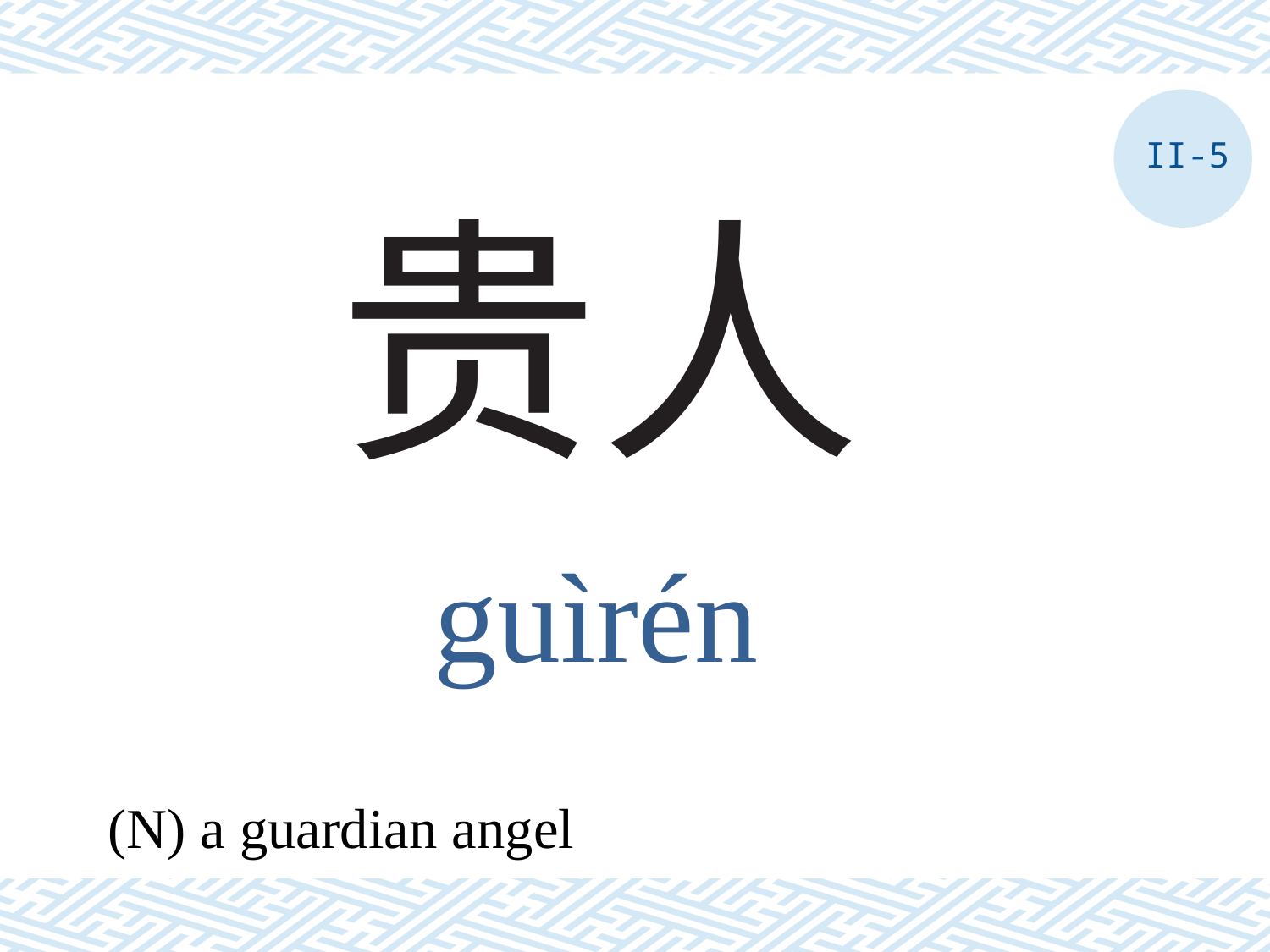

II-5

# 贵人
guìrén
(N) a guardian angel